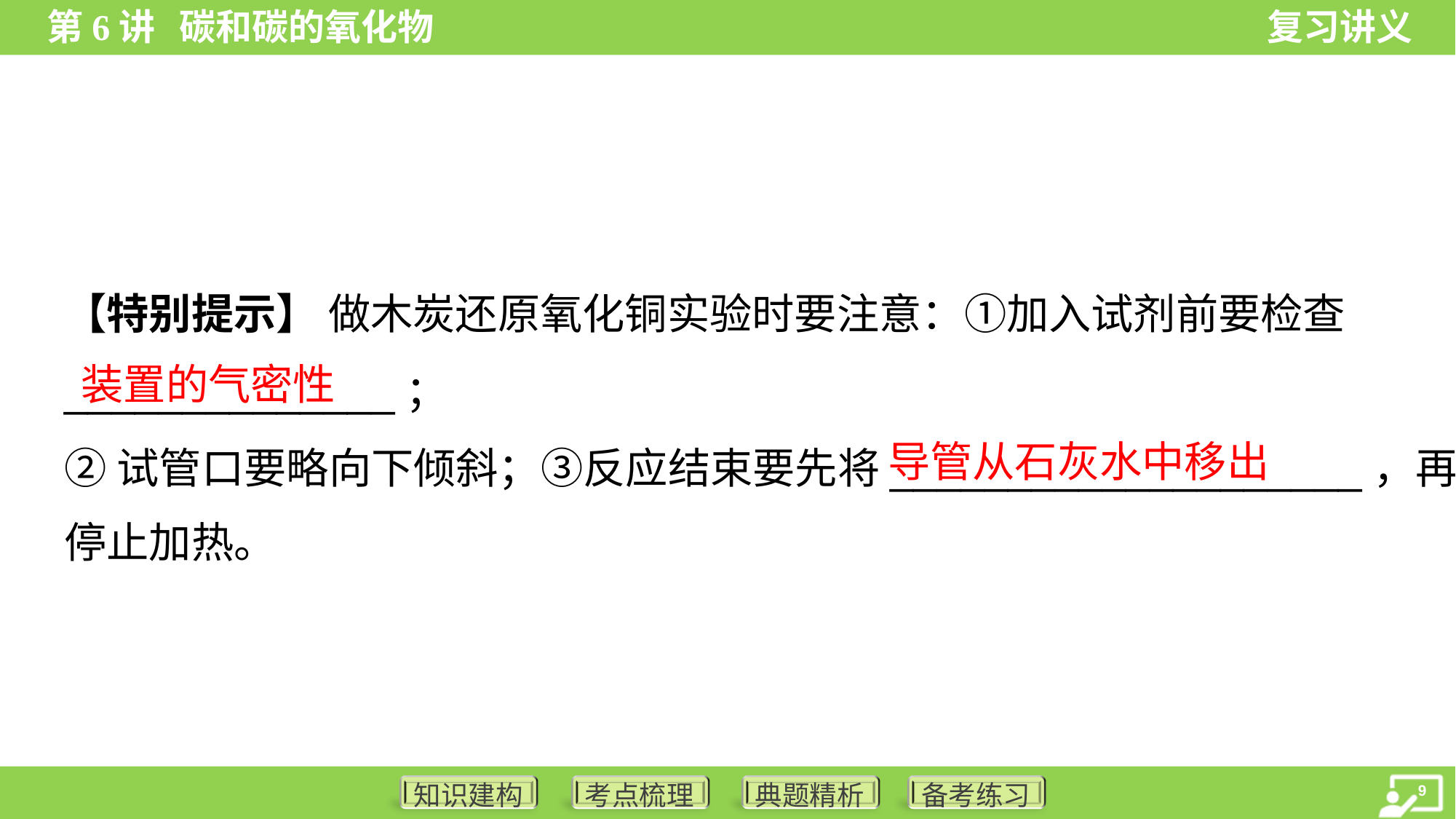

【特别提示】 做木炭还原氧化铜实验时要注意：①加入试剂前要检查
______________；
②试管口要略向下倾斜；③反应结束要先将____________________，再
停止加热。
装置的气密性
导管从石灰水中移出